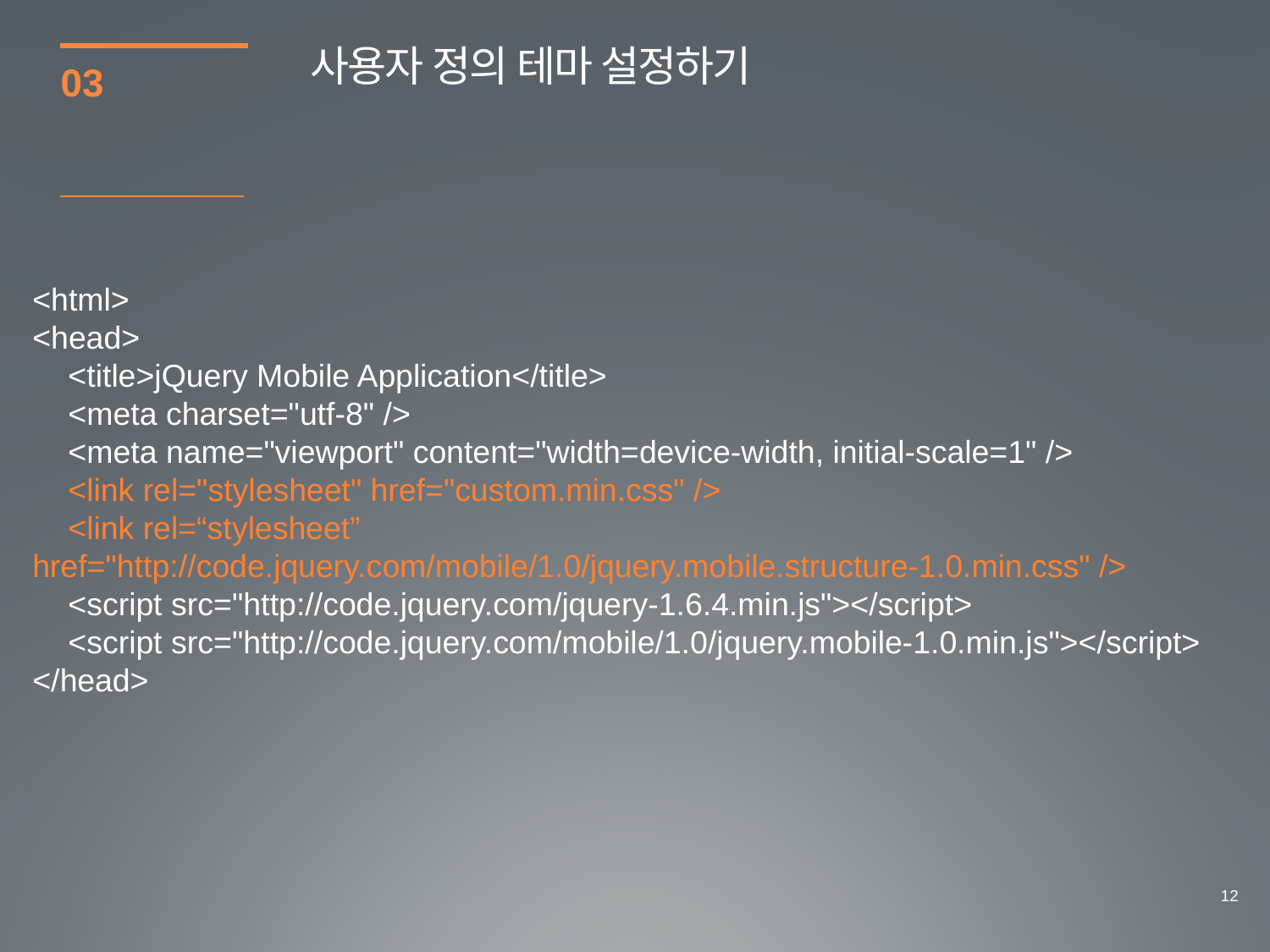

사용자 정의 테마 설정하기
03
<html>
<head>
    <title>jQuery Mobile Application</title>
    <meta charset="utf-8" />
    <meta name="viewport" content="width=device-width, initial-scale=1" />
    <link rel="stylesheet" href="custom.min.css" />
    <link rel=“stylesheet”
href="http://code.jquery.com/mobile/1.0/jquery.mobile.structure-1.0.min.css" />
    <script src="http://code.jquery.com/jquery-1.6.4.min.js"></script>
    <script src="http://code.jquery.com/mobile/1.0/jquery.mobile-1.0.min.js"></script>
</head>